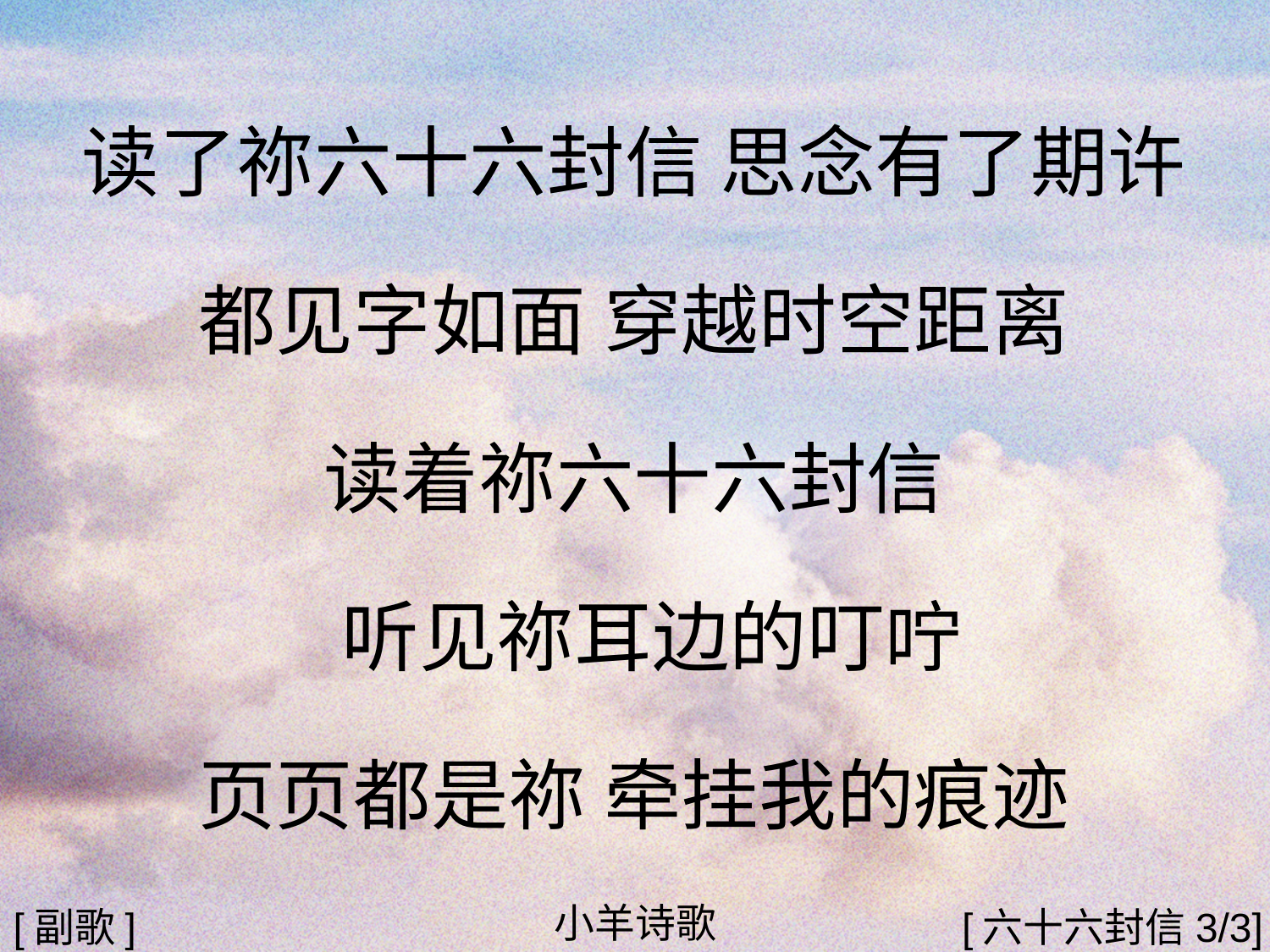

读了祢六十六封信 思念有了期许
都见字如面 穿越时空距离
读着祢六十六封信
 听见祢耳边的叮咛
页页都是祢 牵挂我的痕迹
#

小羊诗歌
[副歌]
[六十六封信3/3]